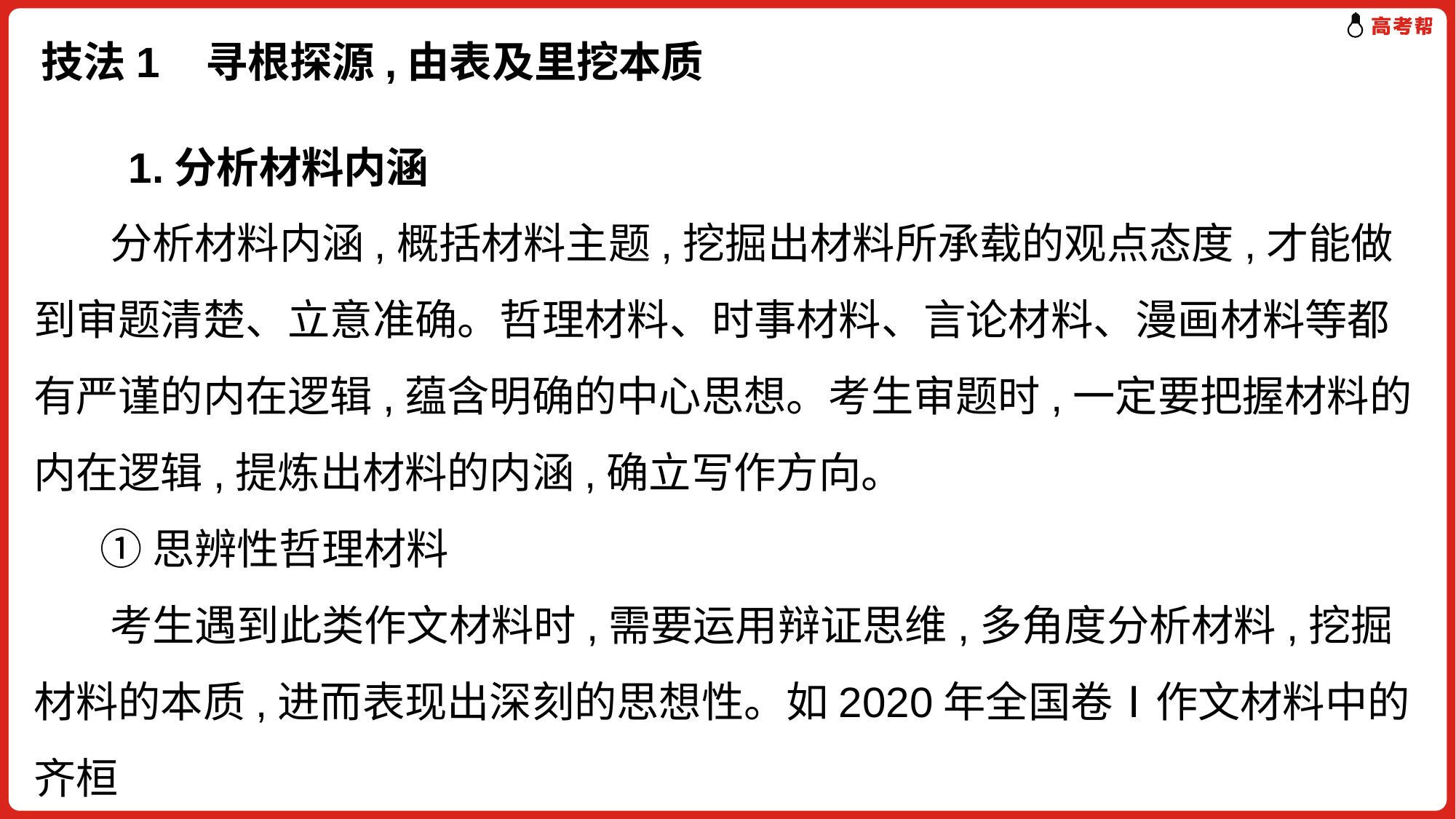

# 技法1   寻根探源,由表及里挖本质
　　1.分析材料内涵
       分析材料内涵,概括材料主题,挖掘出材料所承载的观点态度,才能做到审题清楚、立意准确。哲理材料、时事材料、言论材料、漫画材料等都有严谨的内在逻辑,蕴含明确的中心思想。考生审题时,一定要把握材料的内在逻辑,提炼出材料的内涵,确立写作方向。
       ①思辨性哲理材料
       考生遇到此类作文材料时,需要运用辩证思维,多角度分析材料,挖掘材料的本质,进而表现出深刻的思想性。如2020年全国卷Ⅰ作文材料中的齐桓